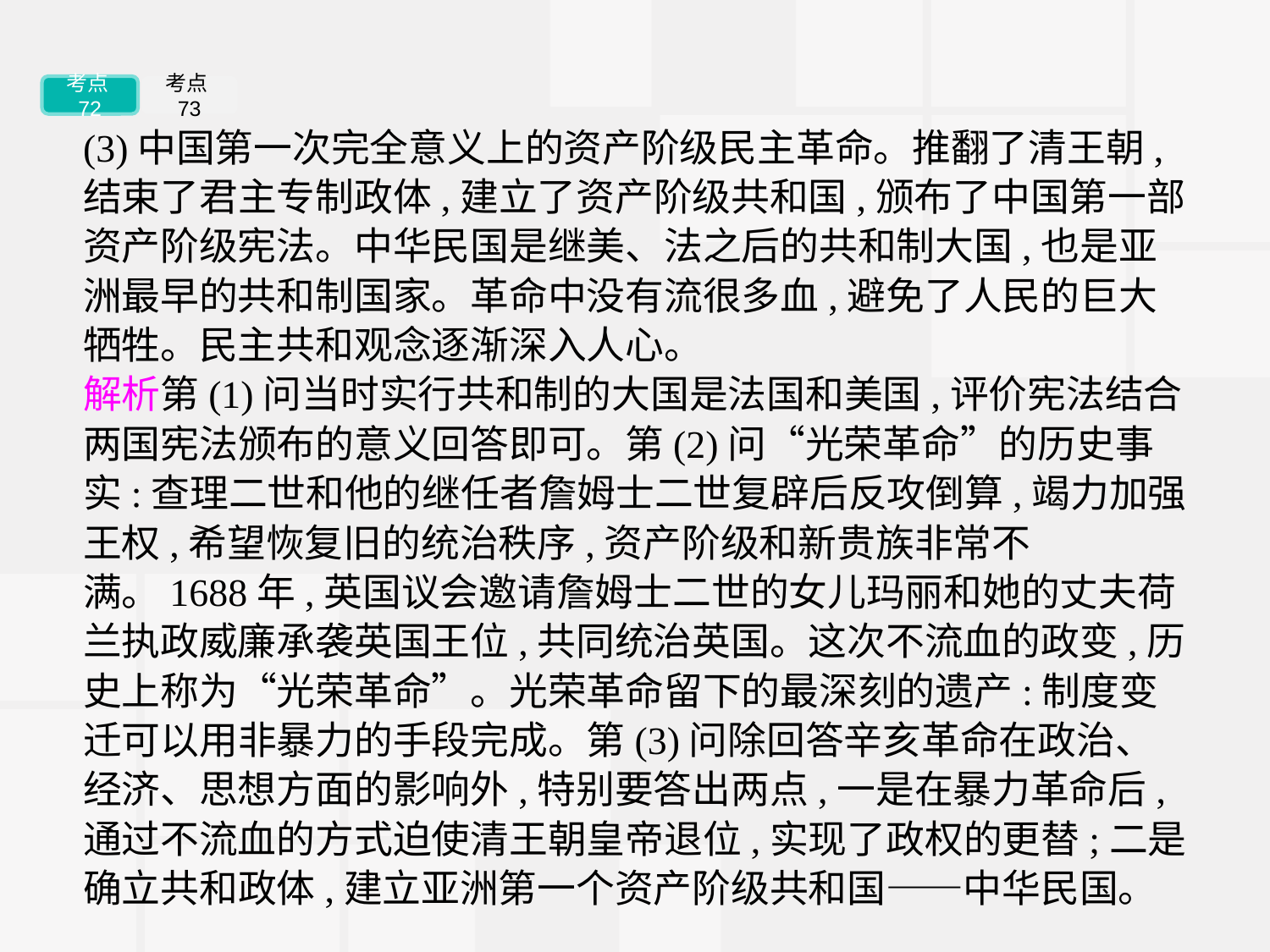

考点72
考点73
(3)中国第一次完全意义上的资产阶级民主革命。推翻了清王朝,结束了君主专制政体,建立了资产阶级共和国,颁布了中国第一部资产阶级宪法。中华民国是继美、法之后的共和制大国,也是亚洲最早的共和制国家。革命中没有流很多血,避免了人民的巨大牺牲。民主共和观念逐渐深入人心。
解析第(1)问当时实行共和制的大国是法国和美国,评价宪法结合两国宪法颁布的意义回答即可。第(2)问“光荣革命”的历史事实:查理二世和他的继任者詹姆士二世复辟后反攻倒算,竭力加强王权,希望恢复旧的统治秩序,资产阶级和新贵族非常不满。1688年,英国议会邀请詹姆士二世的女儿玛丽和她的丈夫荷兰执政威廉承袭英国王位,共同统治英国。这次不流血的政变,历史上称为“光荣革命”。光荣革命留下的最深刻的遗产:制度变迁可以用非暴力的手段完成。第(3)问除回答辛亥革命在政治、经济、思想方面的影响外,特别要答出两点,一是在暴力革命后,通过不流血的方式迫使清王朝皇帝退位,实现了政权的更替;二是确立共和政体,建立亚洲第一个资产阶级共和国——中华民国。